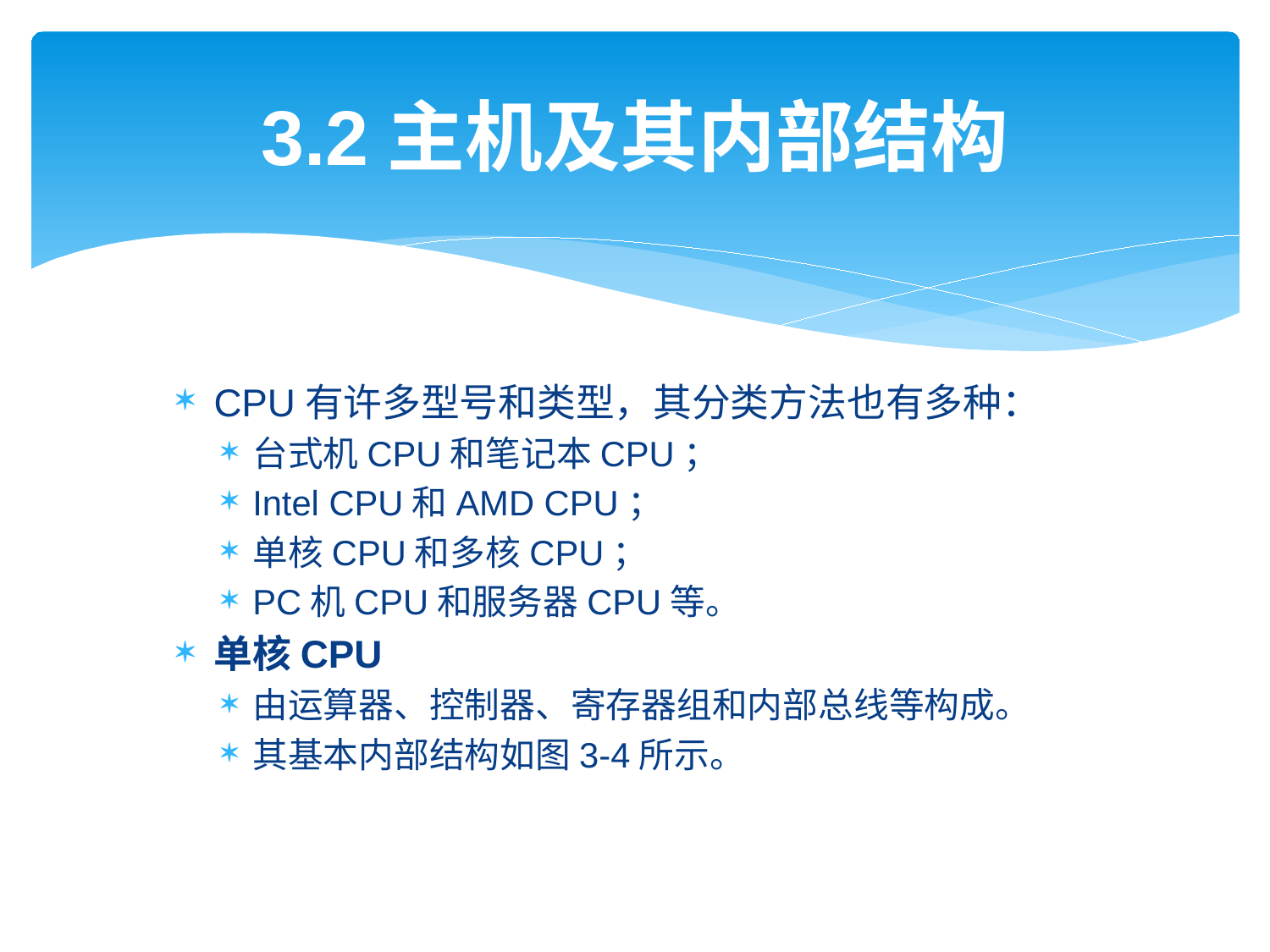

# 3.2主机及其内部结构
CPU有许多型号和类型，其分类方法也有多种：
台式机CPU和笔记本CPU；
Intel CPU和AMD CPU；
单核CPU和多核CPU；
PC机CPU和服务器CPU等。
单核CPU
由运算器、控制器、寄存器组和内部总线等构成。
其基本内部结构如图3-4所示。